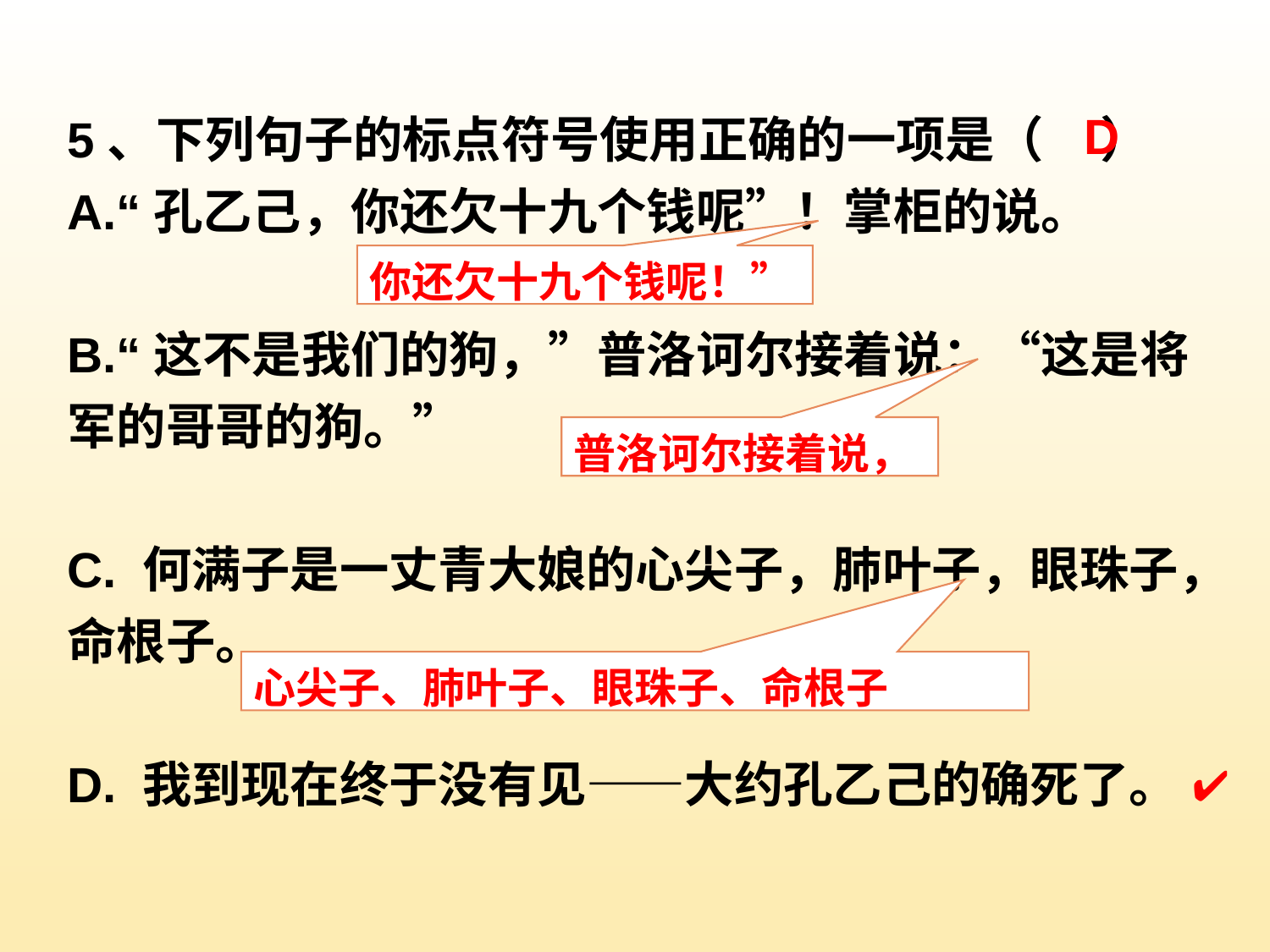

5、下列句子的标点符号使用正确的一项是（     ）
A.“孔乙己，你还欠十九个钱呢”！掌柜的说。

B.“这不是我们的狗，”普洛诃尔接着说：“这是将军的哥哥的狗。”

C. 何满子是一丈青大娘的心尖子，肺叶子，眼珠子，命根子。

D. 我到现在终于没有见——大约孔乙己的确死了。
D
你还欠十九个钱呢！”
普洛诃尔接着说，
心尖子、肺叶子、眼珠子、命根子
✔